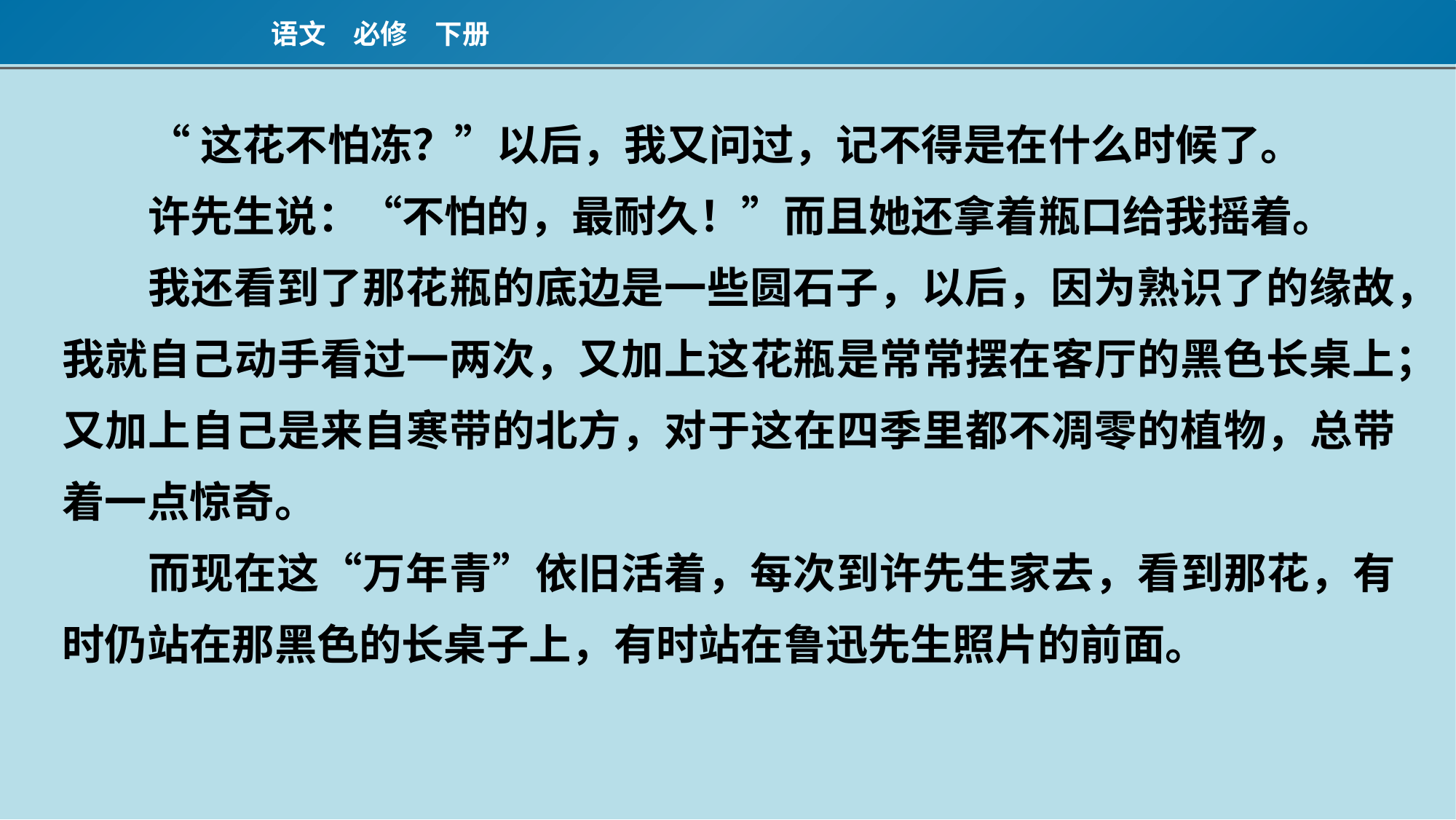

“这花不怕冻？”以后，我又问过，记不得是在什么时候了。
许先生说：“不怕的，最耐久！”而且她还拿着瓶口给我摇着。
我还看到了那花瓶的底边是一些圆石子，以后，因为熟识了的缘故，我就自己动手看过一两次，又加上这花瓶是常常摆在客厅的黑色长桌上；又加上自己是来自寒带的北方，对于这在四季里都不凋零的植物，总带着一点惊奇。
而现在这“万年青”依旧活着，每次到许先生家去，看到那花，有时仍站在那黑色的长桌子上，有时站在鲁迅先生照片的前面。